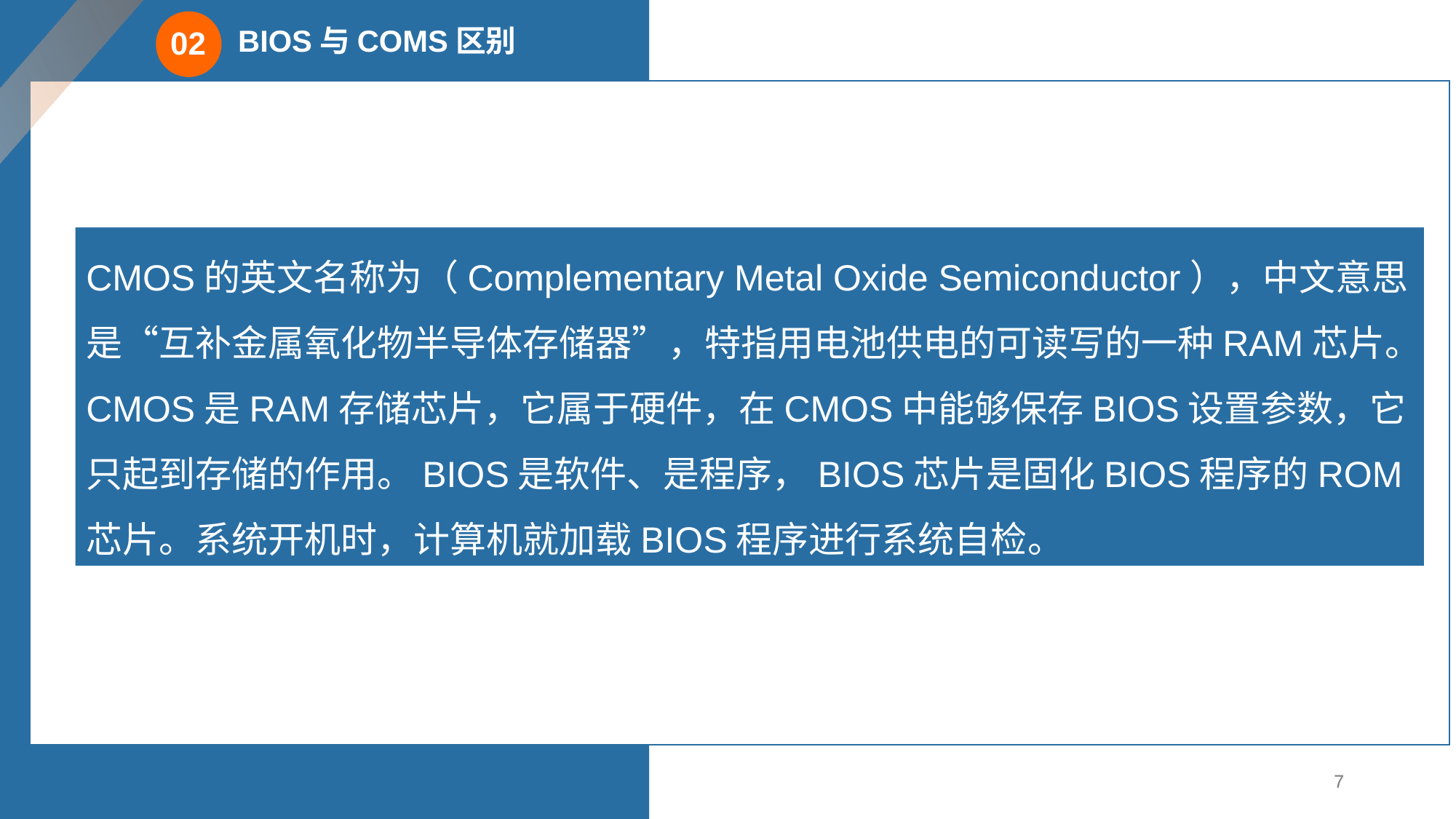

BIOS与COMS区别
02
CMOS的英文名称为（Complementary Metal Oxide Semiconductor），中文意思是“互补金属氧化物半导体存储器”，特指用电池供电的可读写的一种RAM芯片。CMOS是RAM存储芯片，它属于硬件，在CMOS中能够保存BIOS设置参数，它只起到存储的作用。BIOS是软件、是程序，BIOS芯片是固化BIOS程序的ROM芯片。系统开机时，计算机就加载BIOS程序进行系统自检。